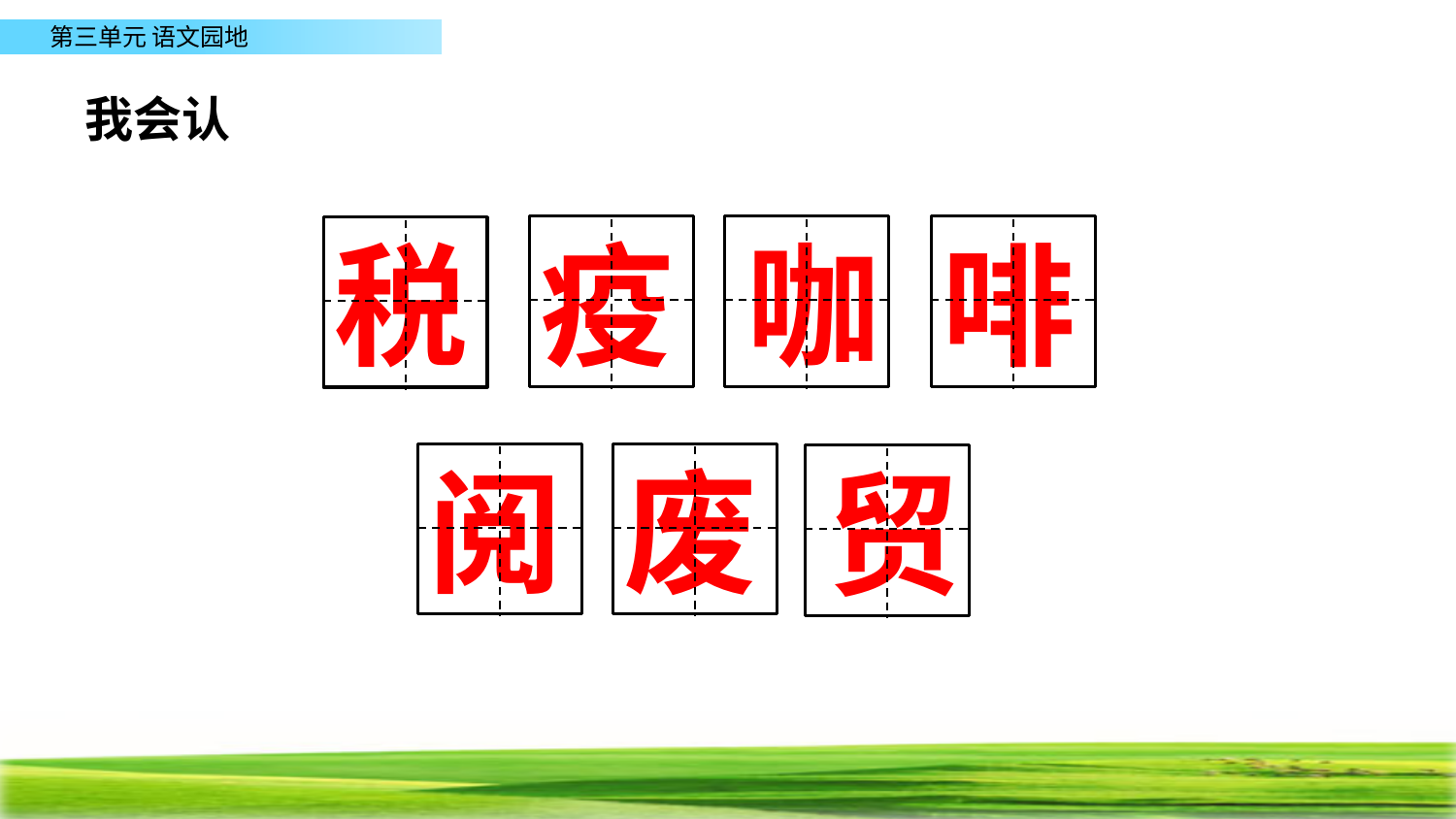

我会认

税
疫
咖
啡
阅

废

贸